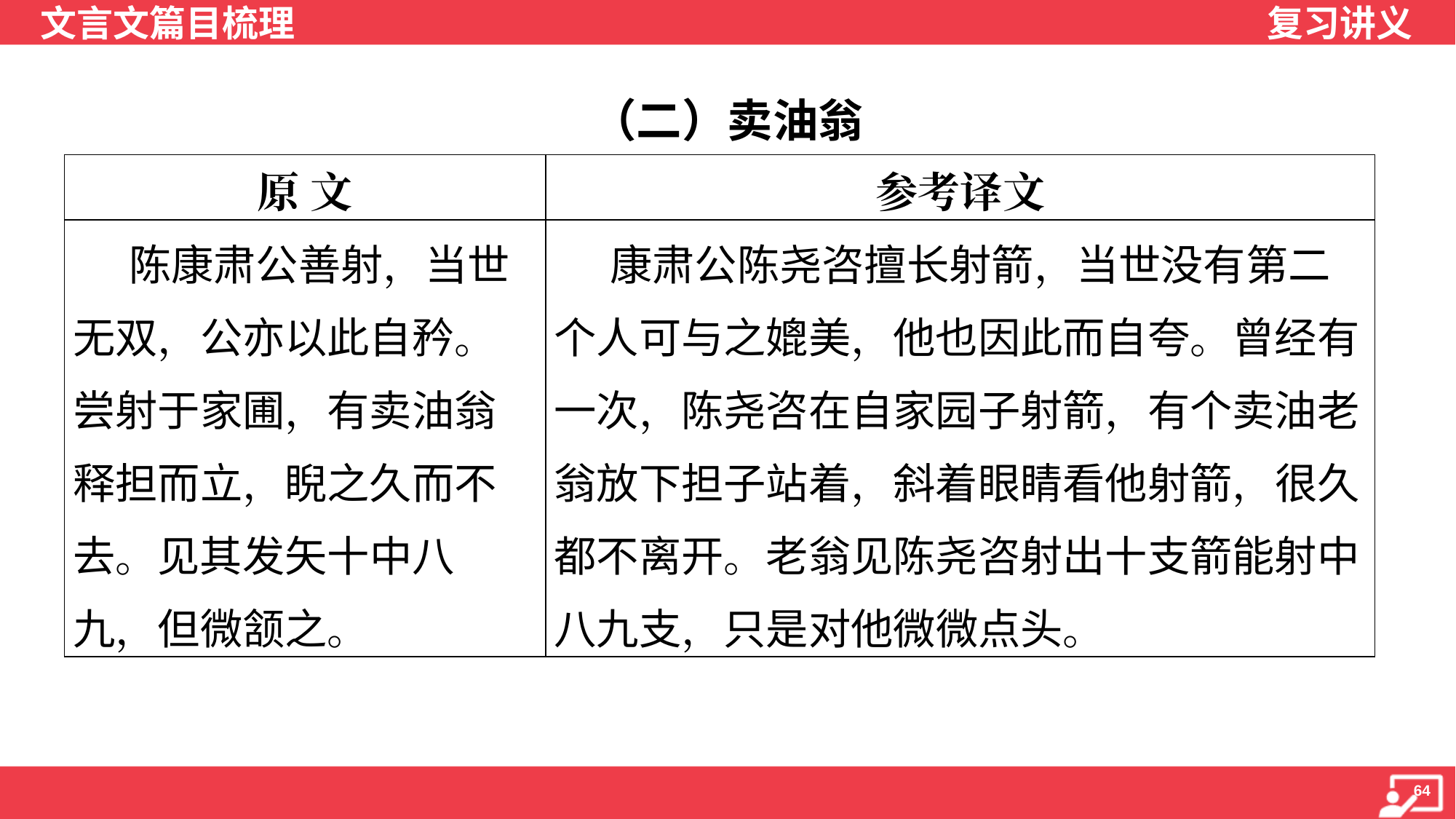

（二）卖油翁
| 原 文 | 参考译文 |
| --- | --- |
| 陈康肃公善射，当世无双，公亦以此自矜。尝射于家圃，有卖油翁释担而立，睨之久而不去。见其发矢十中八九，但微颔之。 | 康肃公陈尧咨擅长射箭，当世没有第二个人可与之媲美，他也因此而自夸。曾经有一次，陈尧咨在自家园子射箭，有个卖油老翁放下担子站着，斜着眼睛看他射箭，很久都不离开。老翁见陈尧咨射出十支箭能射中八九支，只是对他微微点头。 |